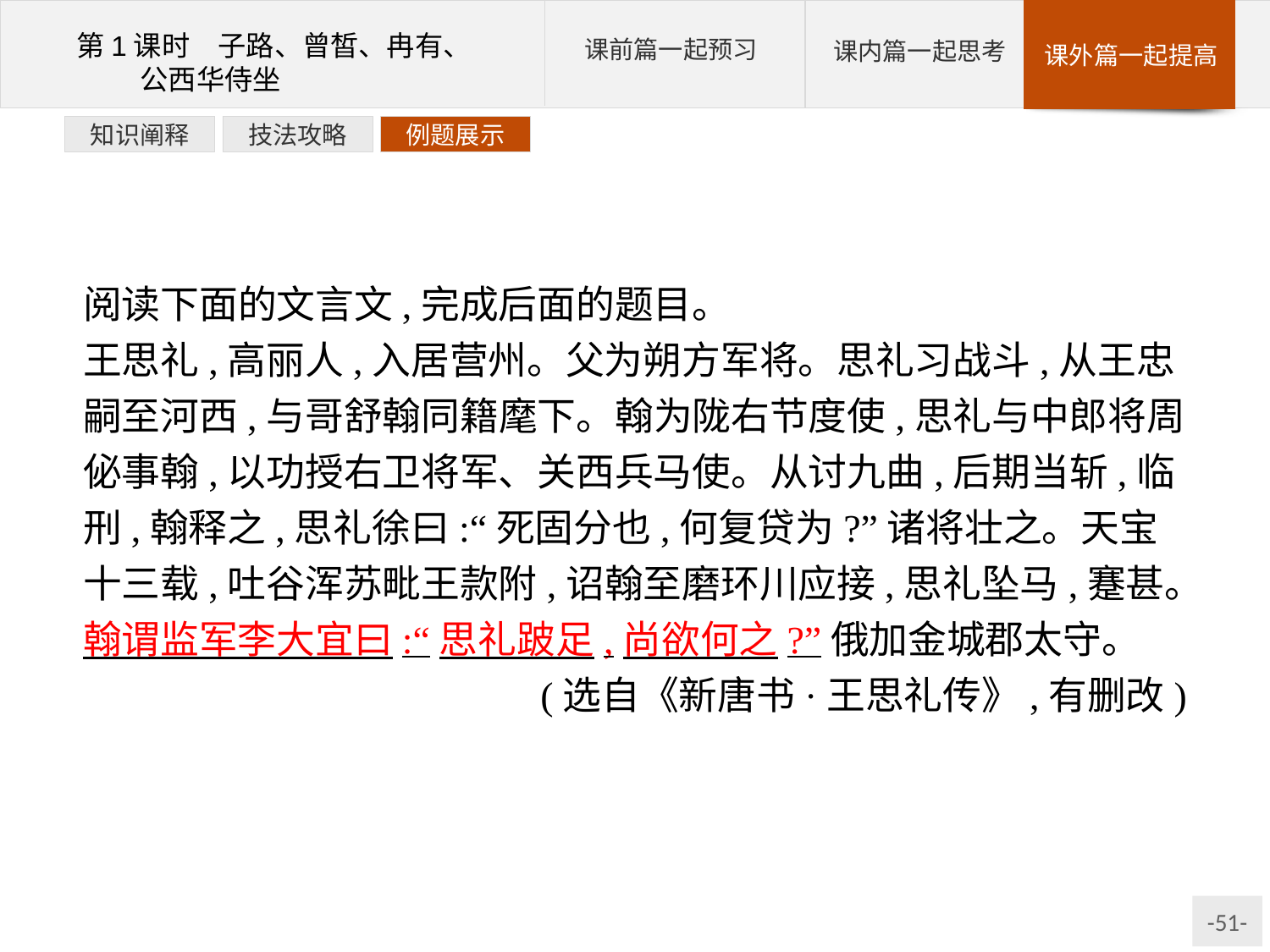

例题展示
技法攻略
知识阐释
阅读下面的文言文,完成后面的题目。
王思礼,高丽人,入居营州。父为朔方军将。思礼习战斗,从王忠嗣至河西,与哥舒翰同籍麾下。翰为陇右节度使,思礼与中郎将周佖事翰,以功授右卫将军、关西兵马使。从讨九曲,后期当斩,临刑,翰释之,思礼徐曰:“死固分也,何复贷为?”诸将壮之。天宝十三载,吐谷浑苏毗王款附,诏翰至磨环川应接,思礼坠马,蹇甚。翰谓监军李大宜曰:“思礼跛足,尚欲何之?”俄加金城郡太守。
(选自《新唐书·王思礼传》,有删改)